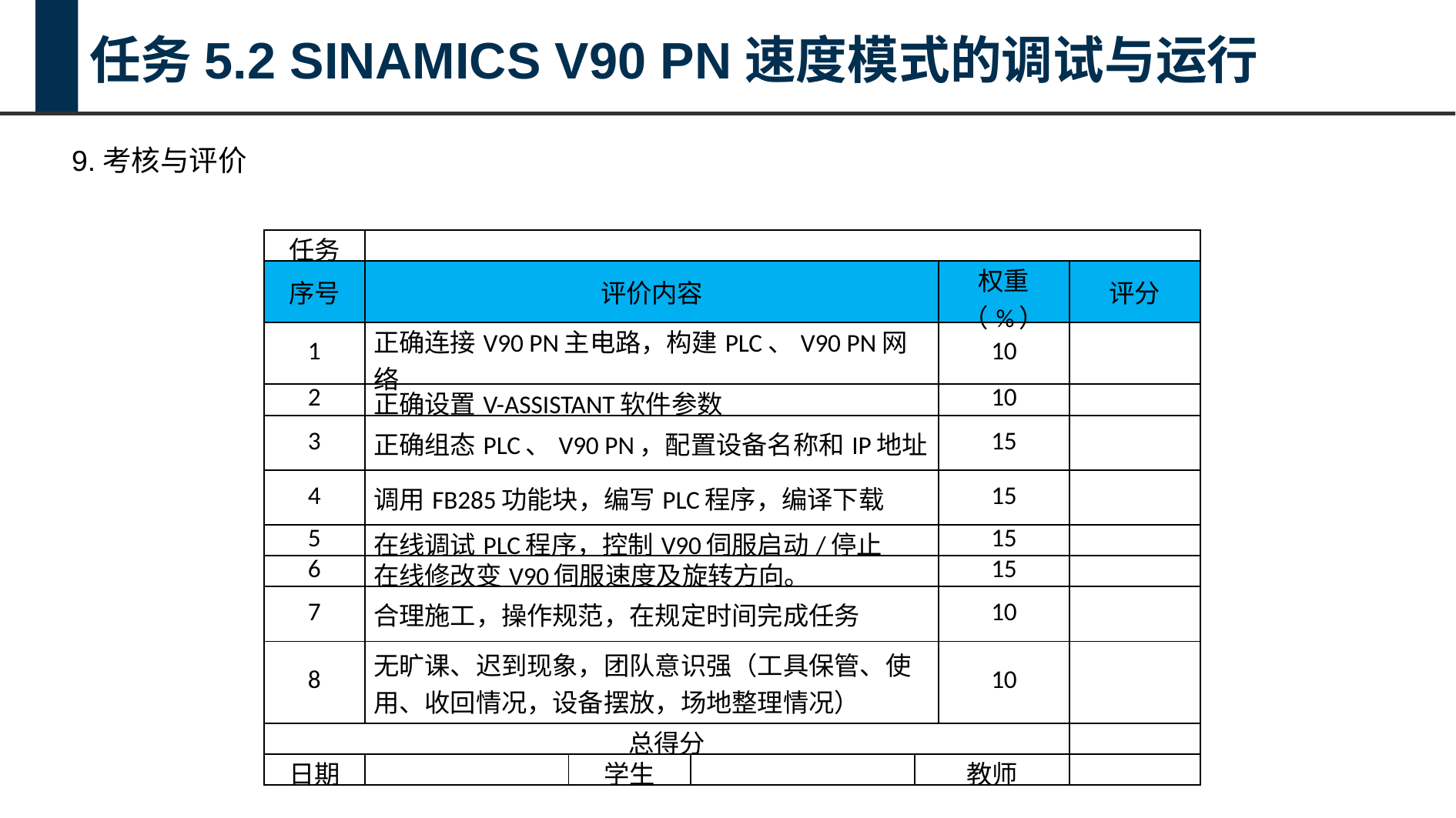

任务5.2 SINAMICS V90 PN速度模式的调试与运行
9.考核与评价

| 任务 |  |  |  |  |  |  |
| --- | --- | --- | --- | --- | --- | --- |
| 序号 | 评价内容 |  |  |  | 权重（%） | 评分 |
| 1 | 正确连接V90 PN主电路，构建PLC、V90 PN网络 |  |  |  | 10 |  |
| 2 | 正确设置V-ASSISTANT软件参数 |  |  |  | 10 |  |
| 3 | 正确组态PLC、V90 PN，配置设备名称和IP地址 |  |  |  | 15 |  |
| 4 | 调用FB285功能块，编写PLC程序，编译下载 |  |  |  | 15 |  |
| 5 | 在线调试PLC程序，控制V90伺服启动/停止 |  |  |  | 15 |  |
| 6 | 在线修改变V90伺服速度及旋转方向。 |  |  |  | 15 |  |
| 7 | 合理施工，操作规范，在规定时间完成任务 |  |  |  | 10 |  |
| 8 | 无旷课、迟到现象，团队意识强（工具保管、使用、收回情况，设备摆放，场地整理情况） |  |  |  | 10 |  |
| 总得分 |  |  |  |  |  |  |
| 日期 |  | 学生 |  | 教师 |  |  |